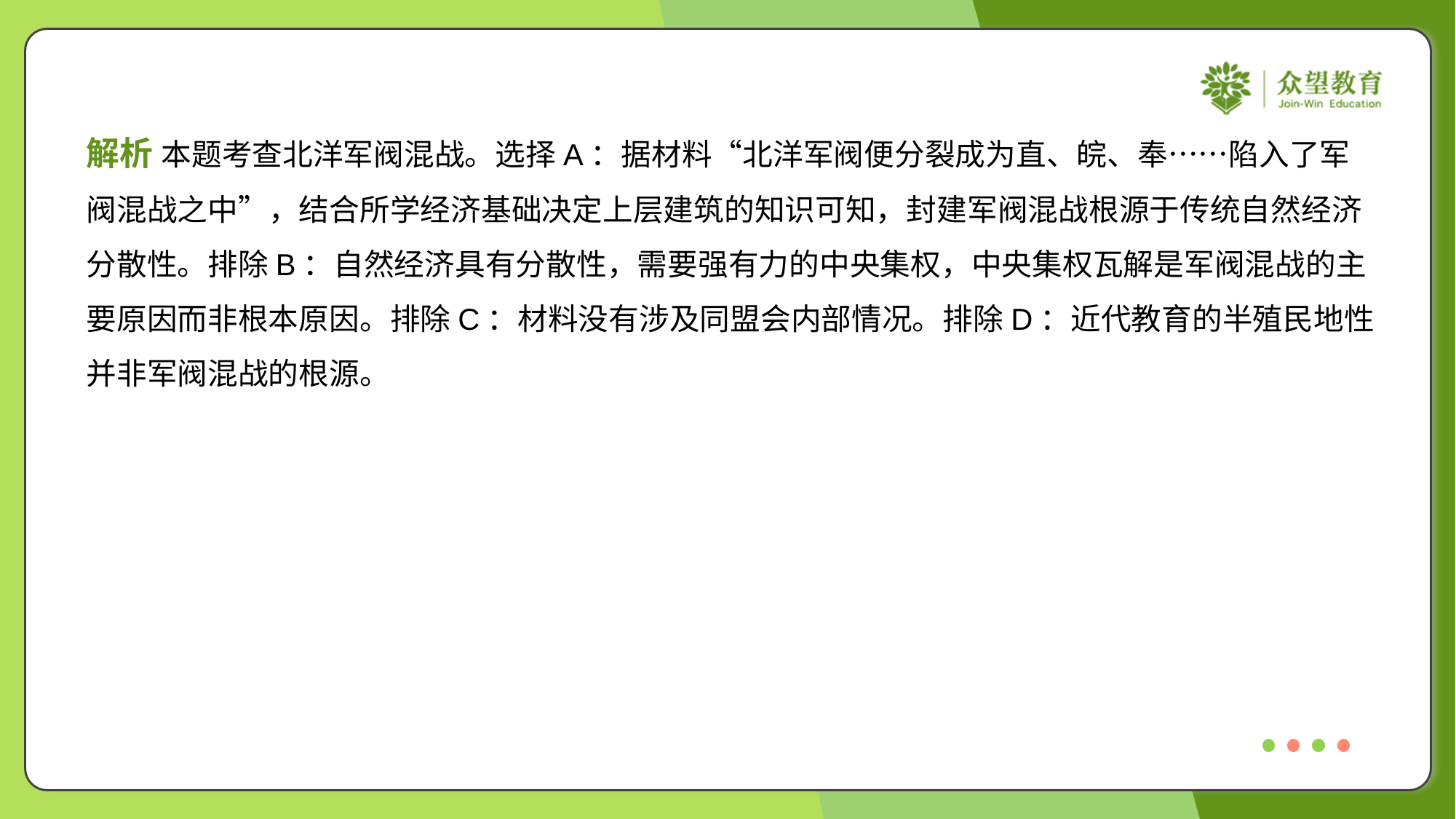

解析 本题考查北洋军阀混战。选择A：据材料“北洋军阀便分裂成为直、皖、奉……陷入了军
阀混战之中”，结合所学经济基础决定上层建筑的知识可知，封建军阀混战根源于传统自然经济
分散性。排除B：自然经济具有分散性，需要强有力的中央集权，中央集权瓦解是军阀混战的主
要原因而非根本原因。排除C：材料没有涉及同盟会内部情况。排除D：近代教育的半殖民地性
并非军阀混战的根源。